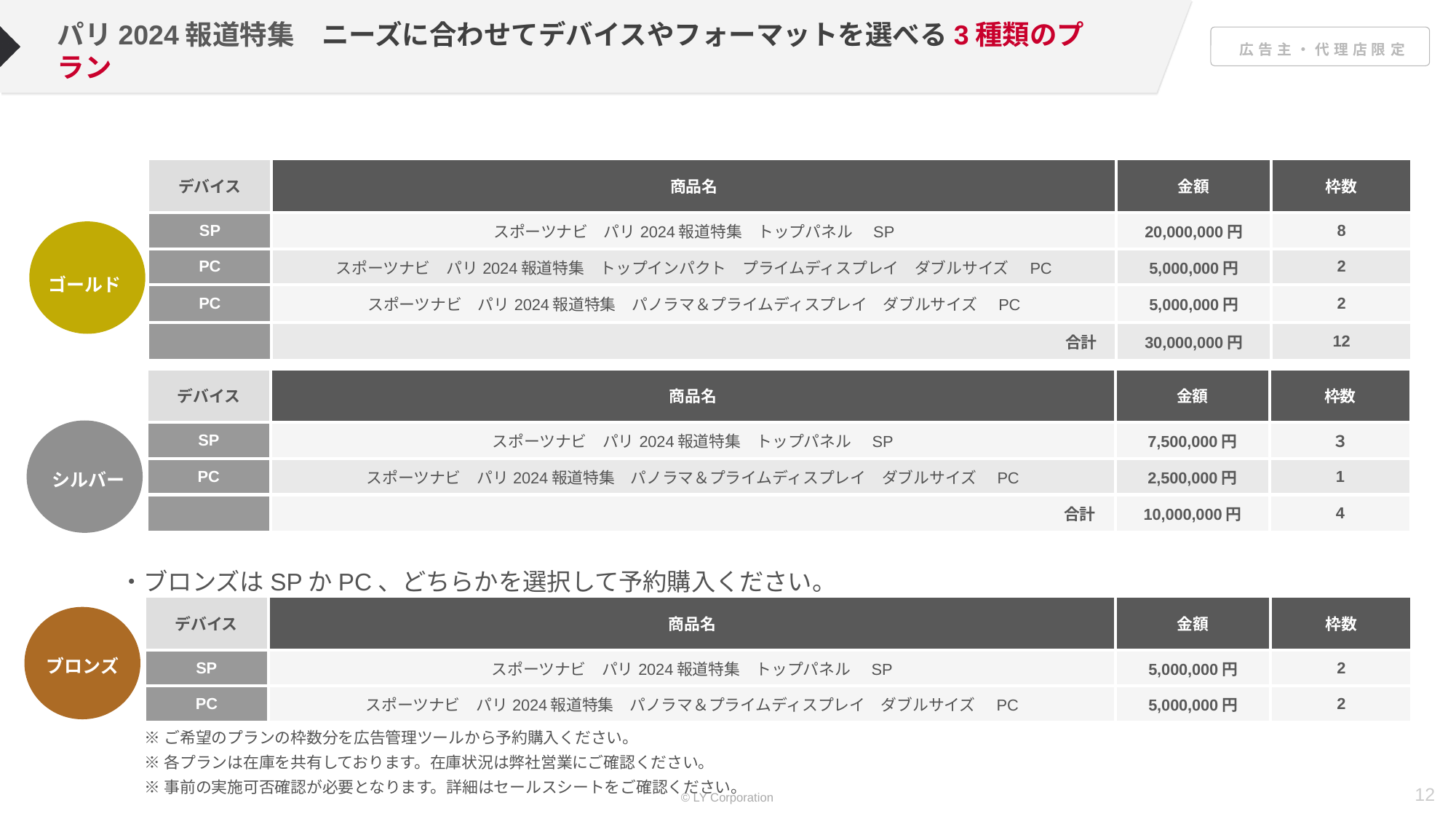

パリ2024報道特集　ニーズに合わせてデバイスやフォーマットを選べる3種類のプラン
| デバイス | 商品名 | 金額 | 枠数 |
| --- | --- | --- | --- |
| SP | スポーツナビ　パリ2024報道特集　トップパネル　SP | 20,000,000円 | 8 |
| PC | スポーツナビ　パリ2024報道特集　トップインパクト　プライムディスプレイ　ダブルサイズ　PC | 5,000,000円 | 2 |
| PC | スポーツナビ　パリ2024報道特集　パノラマ＆プライムディスプレイ　ダブルサイズ　PC | 5,000,000円 | 2 |
|  | 合計 | 30,000,000円 | 12 |

ゴールド
| デバイス | 商品名 | 金額 | 枠数 |
| --- | --- | --- | --- |
| SP | スポーツナビ　パリ2024報道特集　トップパネル　SP | 7,500,000円 | ３ |
| PC | スポーツナビ　パリ2024報道特集　パノラマ＆プライムディスプレイ　ダブルサイズ　PC | 2,500,000円 | 1 |
|  | 合計 | 10,000,000円 | 4 |
シルバー

・ブロンズはSPかPC、どちらかを選択して予約購入ください。
| デバイス | 商品名 | 金額 | 枠数 |
| --- | --- | --- | --- |
| SP | スポーツナビ　パリ2024報道特集　トップパネル　SP | 5,000,000円 | 2 |
| PC | スポーツナビ　パリ2024報道特集　パノラマ＆プライムディスプレイ　ダブルサイズ　PC | 5,000,000円 | 2 |
ブロンズ

※ご希望のプランの枠数分を広告管理ツールから予約購入ください。
※各プランは在庫を共有しております。在庫状況は弊社営業にご確認ください。
※事前の実施可否確認が必要となります。詳細はセールスシートをご確認ください。